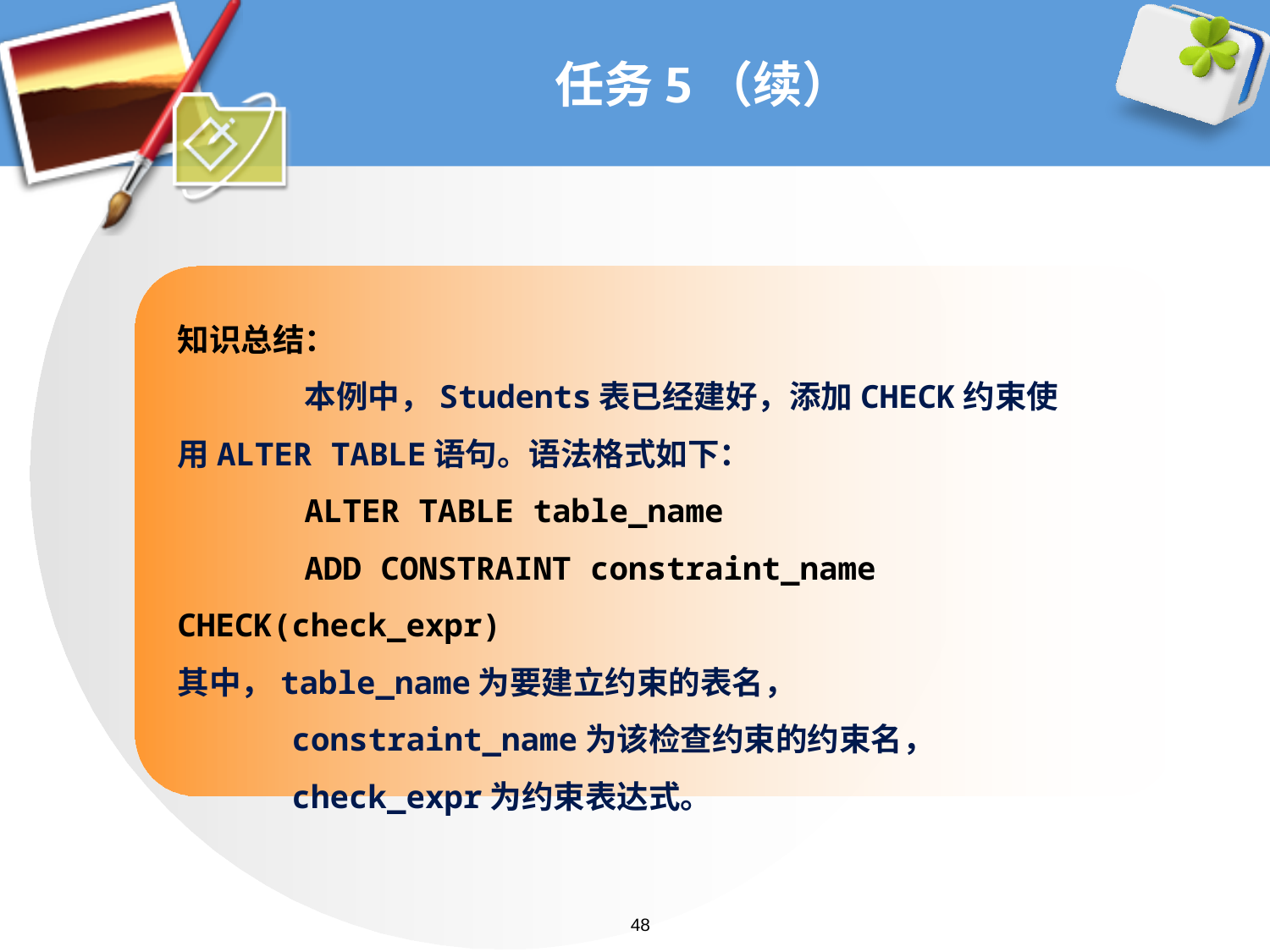

# 任务5（续）

知识总结：
	本例中，Students表已经建好，添加CHECK约束使用ALTER TABLE语句。语法格式如下：
	ALTER TABLE table_name
	ADD CONSTRAINT constraint_name CHECK(check_expr)
其中，table_name为要建立约束的表名，
      constraint_name为该检查约束的约束名，
      check_expr为约束表达式。
48